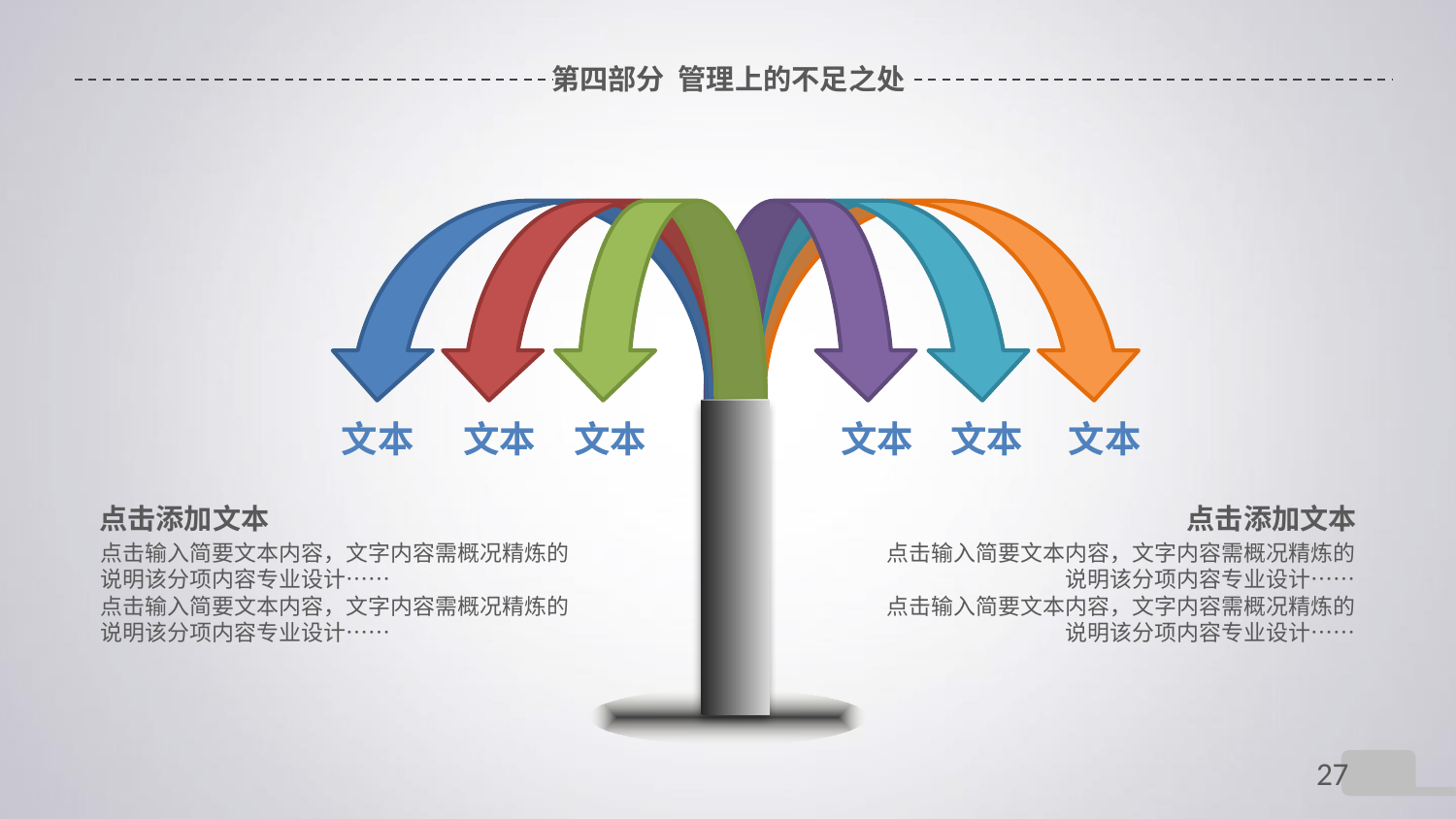

# 第四部分  管理上的不足之处

文本
文本
文本
文本
文本
文本
点击添加文本
点击输入简要文本内容，文字内容需概况精炼的说明该分项内容专业设计……
点击输入简要文本内容，文字内容需概况精炼的说明该分项内容专业设计……
点击添加文本
点击输入简要文本内容，文字内容需概况精炼的说明该分项内容专业设计……
点击输入简要文本内容，文字内容需概况精炼的说明该分项内容专业设计……